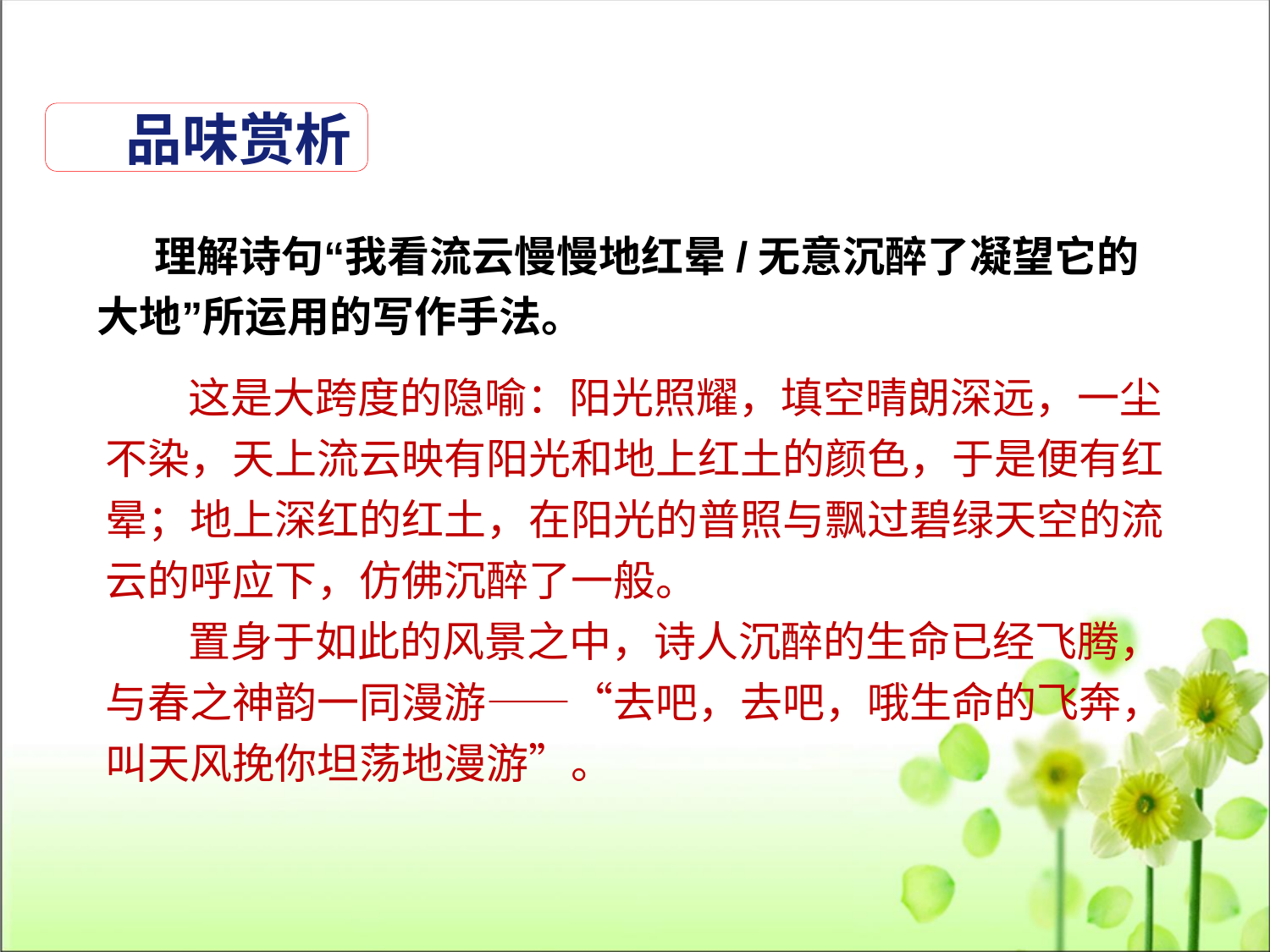

品味赏析

    理解诗句“我看流云慢慢地红晕/无意沉醉了凝望它的大地”所运用的写作手法。

这是大跨度的隐喻：阳光照耀，填空晴朗深远，一尘不染，天上流云映有阳光和地上红土的颜色，于是便有红晕；地上深红的红土，在阳光的普照与飘过碧绿天空的流云的呼应下，仿佛沉醉了一般。
置身于如此的风景之中，诗人沉醉的生命已经飞腾，与春之神韵一同漫游——“去吧，去吧，哦生命的飞奔，叫天风挽你坦荡地漫游”。